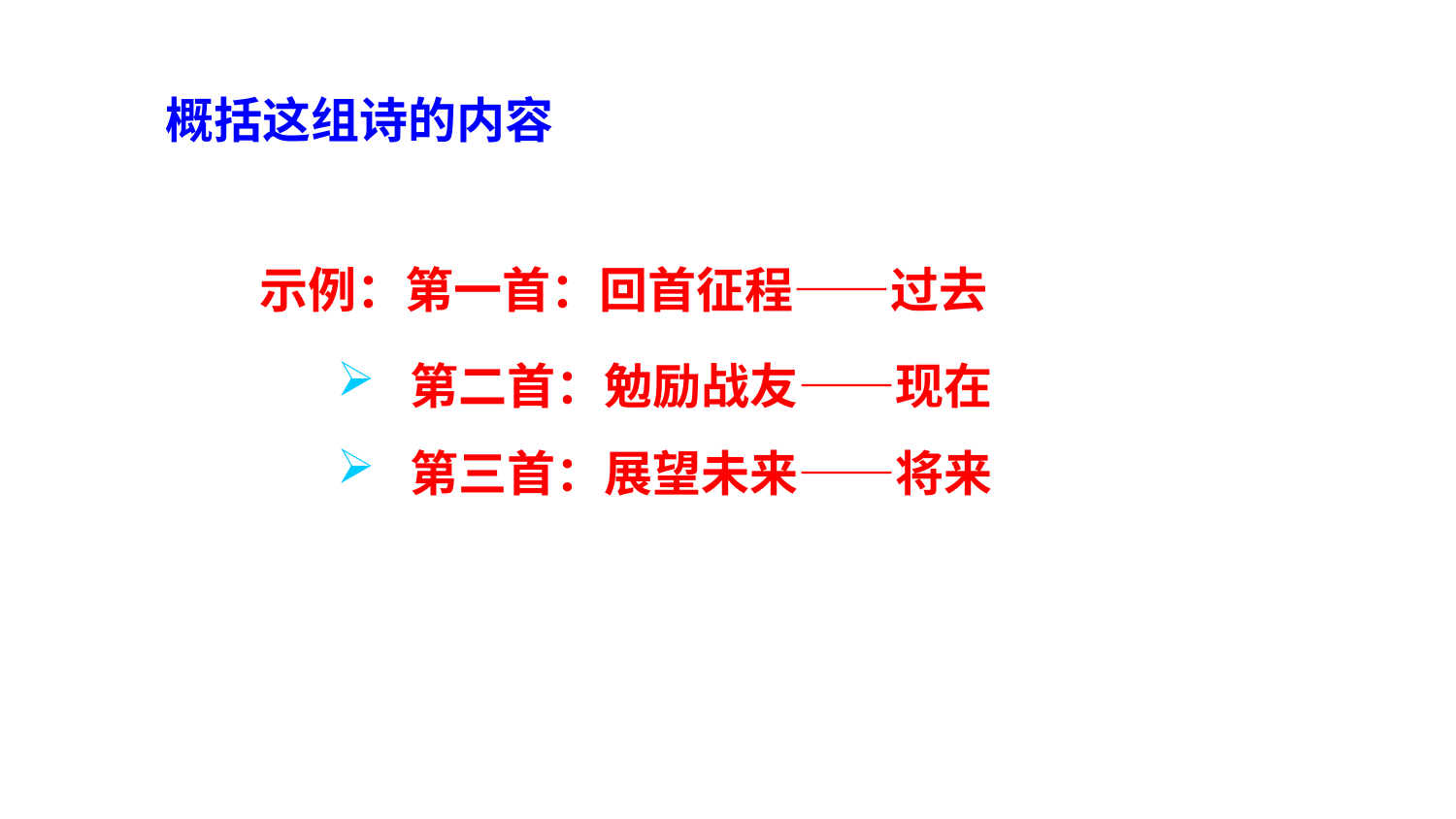

概括这组诗的内容
示例：第一首：回首征程——过去
第二首：勉励战友——现在
第三首：展望未来——将来